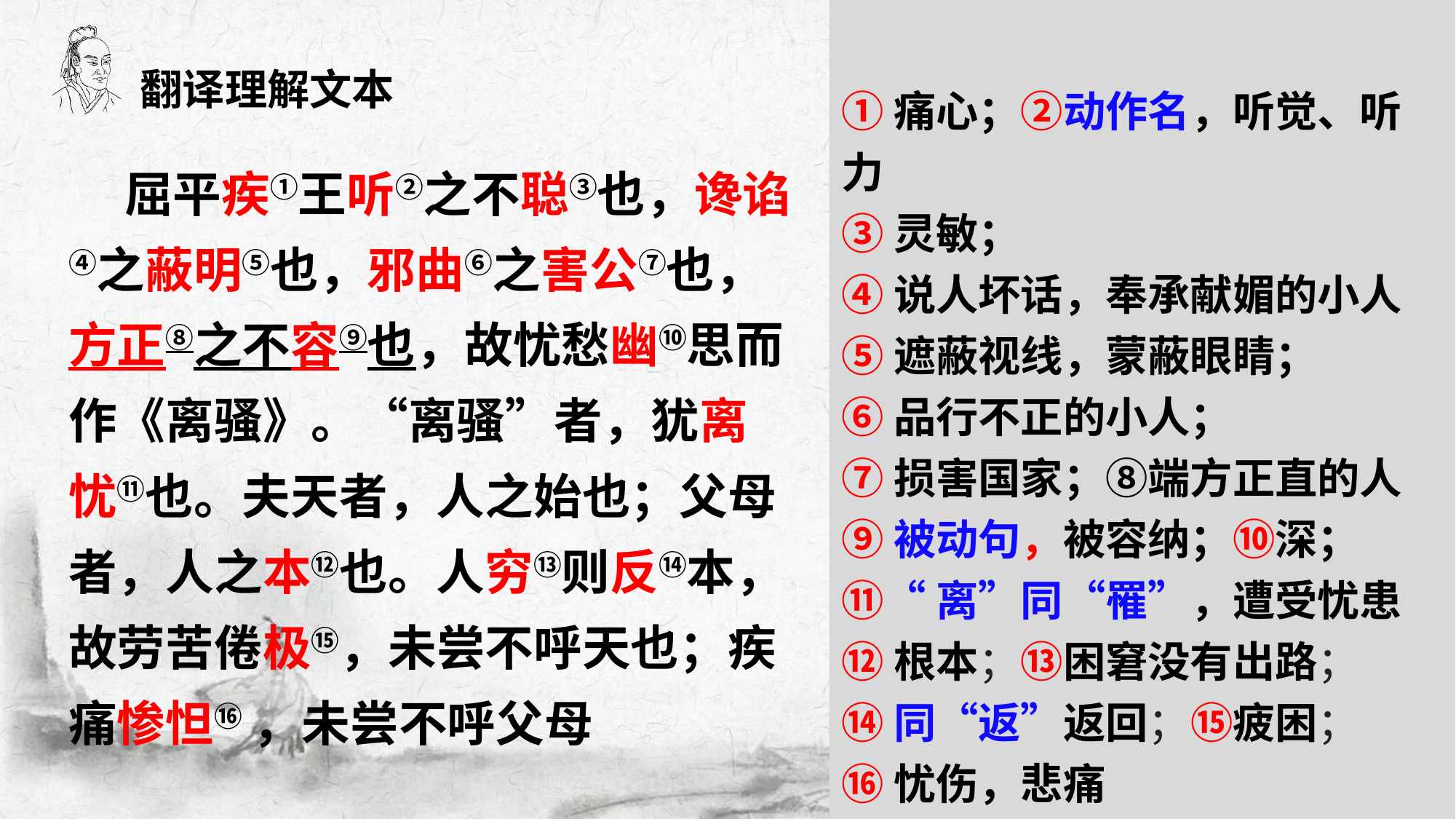

翻译理解文本
①痛心；②动作名，听觉、听力
③灵敏；
④说人坏话，奉承献媚的小人
⑤遮蔽视线，蒙蔽眼睛；
⑥品行不正的小人；
⑦损害国家；⑧端方正直的人
⑨被动句，被容纳；⑩深；
⑪“离”同“罹”，遭受忧患
⑫根本；⑬困窘没有出路；
⑭同“返”返回；⑮疲困；
⑯忧伤，悲痛
    屈平疾①王听②之不聪③也，谗谄④之蔽明⑤也，邪曲⑥之害公⑦也，方正⑧之不容⑨也，故忧愁幽⑩思而作《离骚》。“离骚”者，犹离忧⑪也。夫天者，人之始也；父母者，人之本⑫也。人穷⑬则反⑭本，故劳苦倦极⑮，未尝不呼天也；疾痛惨怛⑯ ，未尝不呼父母